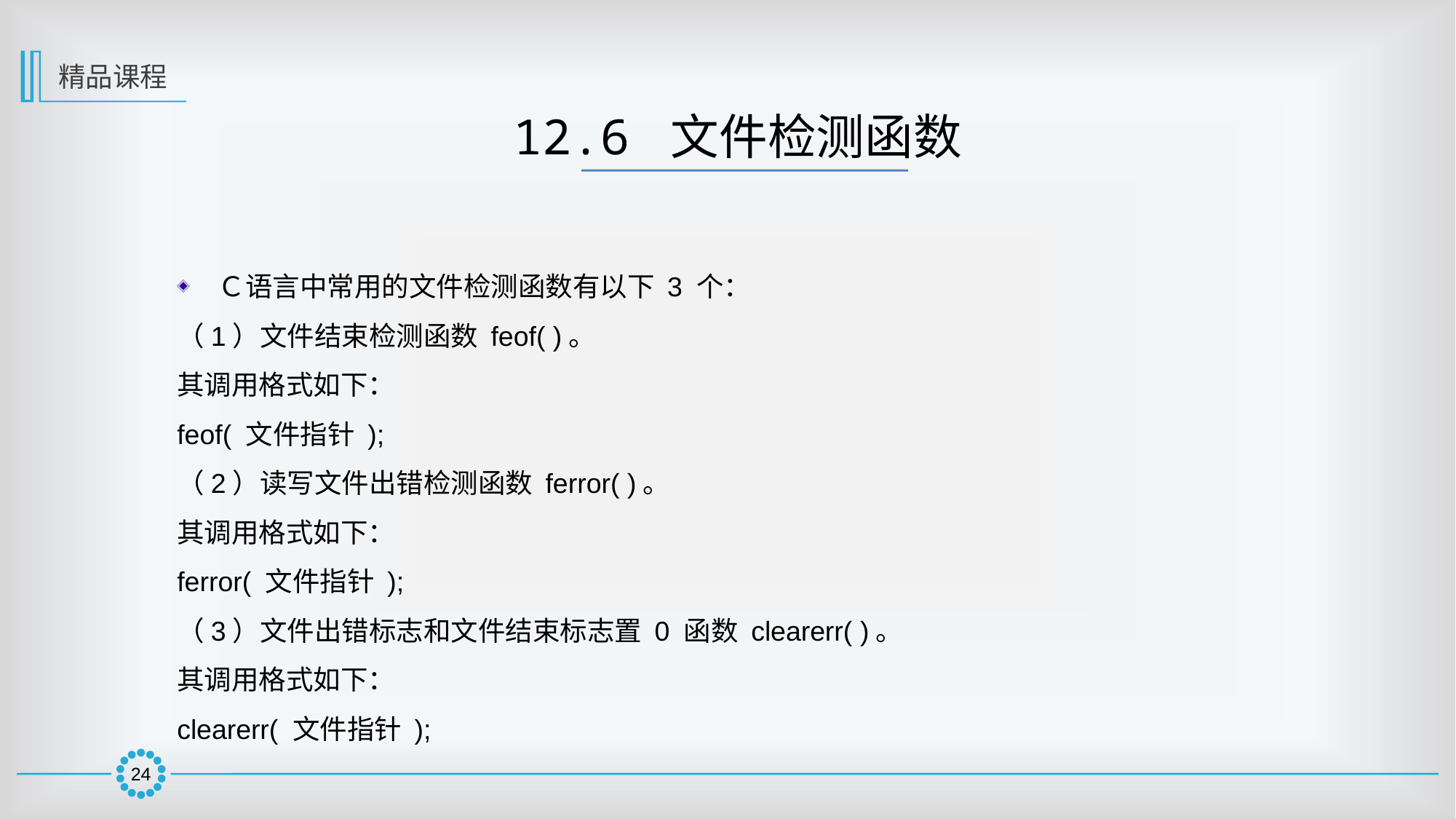

精品课程
12.6 文件检测函数

Ｃ语言中常用的文件检测函数有以下 3 个：
（1）文件结束检测函数 feof( )。
其调用格式如下：
feof( 文件指针 );
（2）读写文件出错检测函数 ferror( )。
其调用格式如下：
ferror( 文件指针 );
（3）文件出错标志和文件结束标志置 0 函数 clearerr( )。
其调用格式如下：
clearerr( 文件指针 );

24